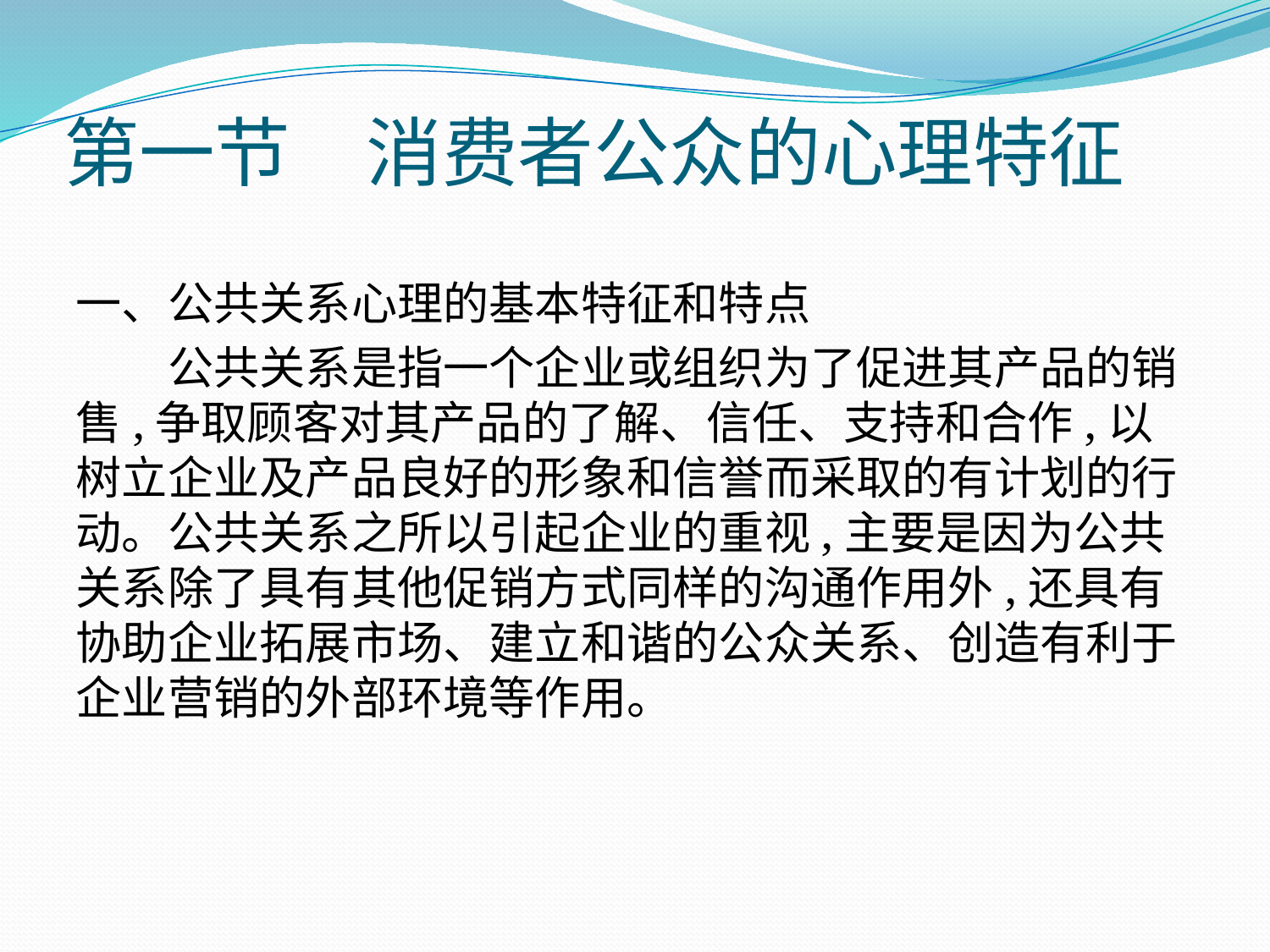

# 第一节　消费者公众的心理特征
一、公共关系心理的基本特征和特点
　　公共关系是指一个企业或组织为了促进其产品的销售,争取顾客对其产品的了解、信任、支持和合作,以树立企业及产品良好的形象和信誉而采取的有计划的行动。公共关系之所以引起企业的重视,主要是因为公共关系除了具有其他促销方式同样的沟通作用外,还具有协助企业拓展市场、建立和谐的公众关系、创造有利于企业营销的外部环境等作用。